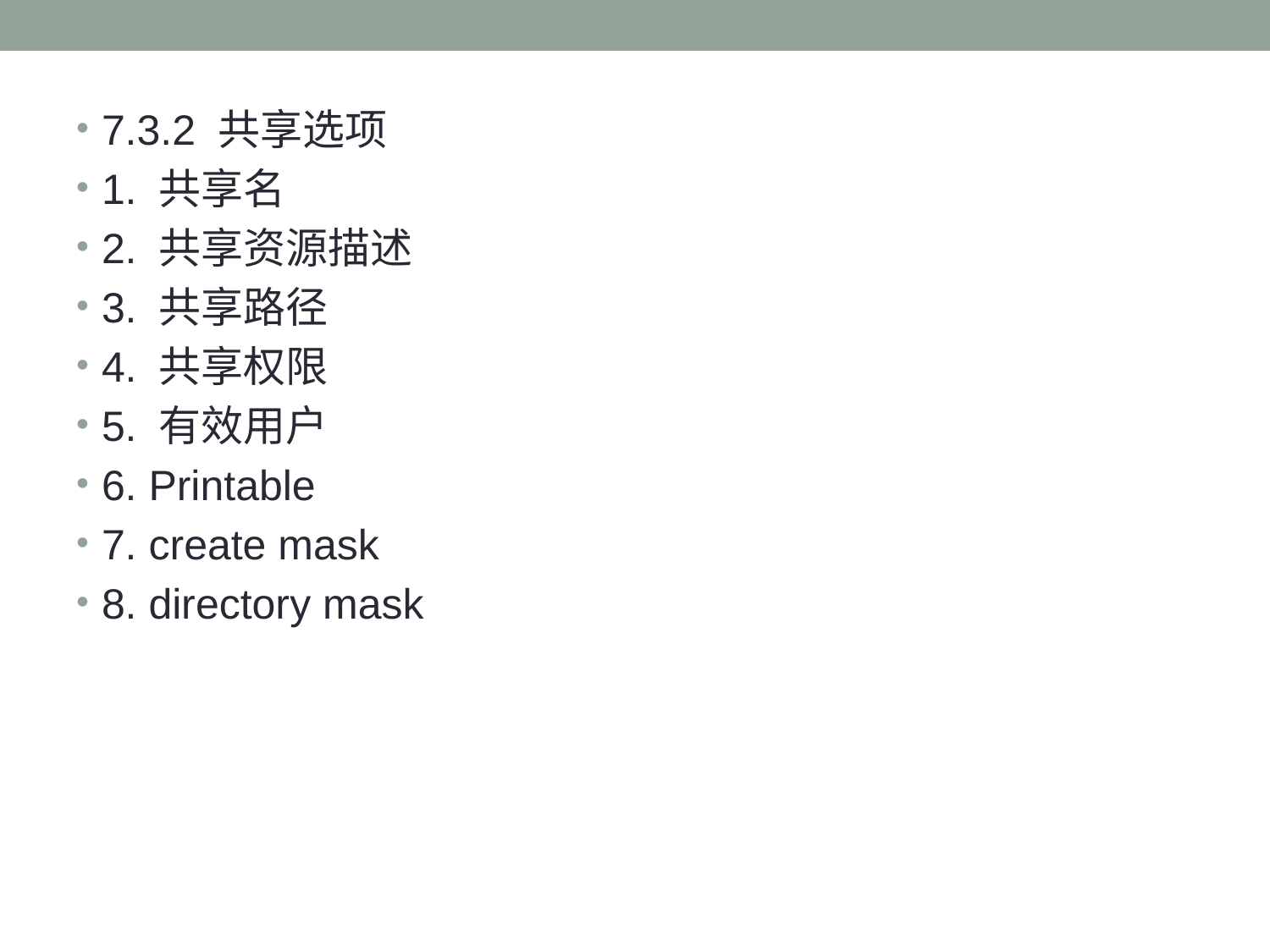

#
7.3.2 共享选项
1. 共享名
2. 共享资源描述
3. 共享路径
4. 共享权限
5. 有效用户
6. Printable
7. create mask
8. directory mask